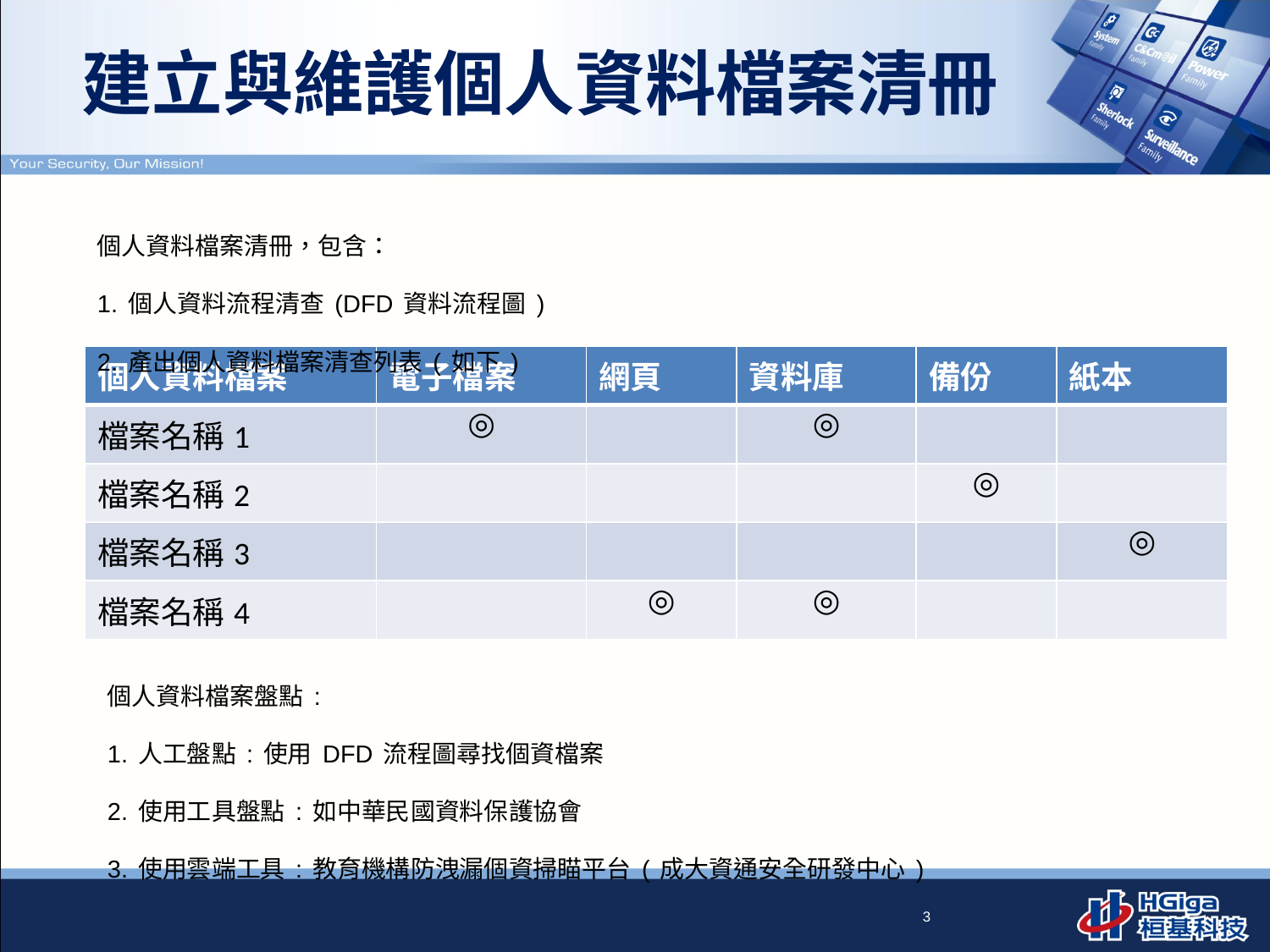

# 建立與維護個人資料檔案清冊
個人資料檔案清冊，包含：
1.個人資料流程清查(DFD資料流程圖)
2.產出個人資料檔案清查列表(如下)
| 個人資料檔案 | 電子檔案 | 網頁 | 資料庫 | 備份 | 紙本 |
| --- | --- | --- | --- | --- | --- |
| 檔案名稱1 | ◎ |  | ◎ |  |  |
| 檔案名稱2 |  |  |  | ◎ |  |
| 檔案名稱3 |  |  |  |  | ◎ |
| 檔案名稱4 |  | ◎ | ◎ |  |  |
個人資料檔案盤點:
1.人工盤點:使用DFD流程圖尋找個資檔案
2.使用工具盤點:如中華民國資料保護協會
3.使用雲端工具:教育機構防洩漏個資掃瞄平台(成大資通安全研發中心)
3